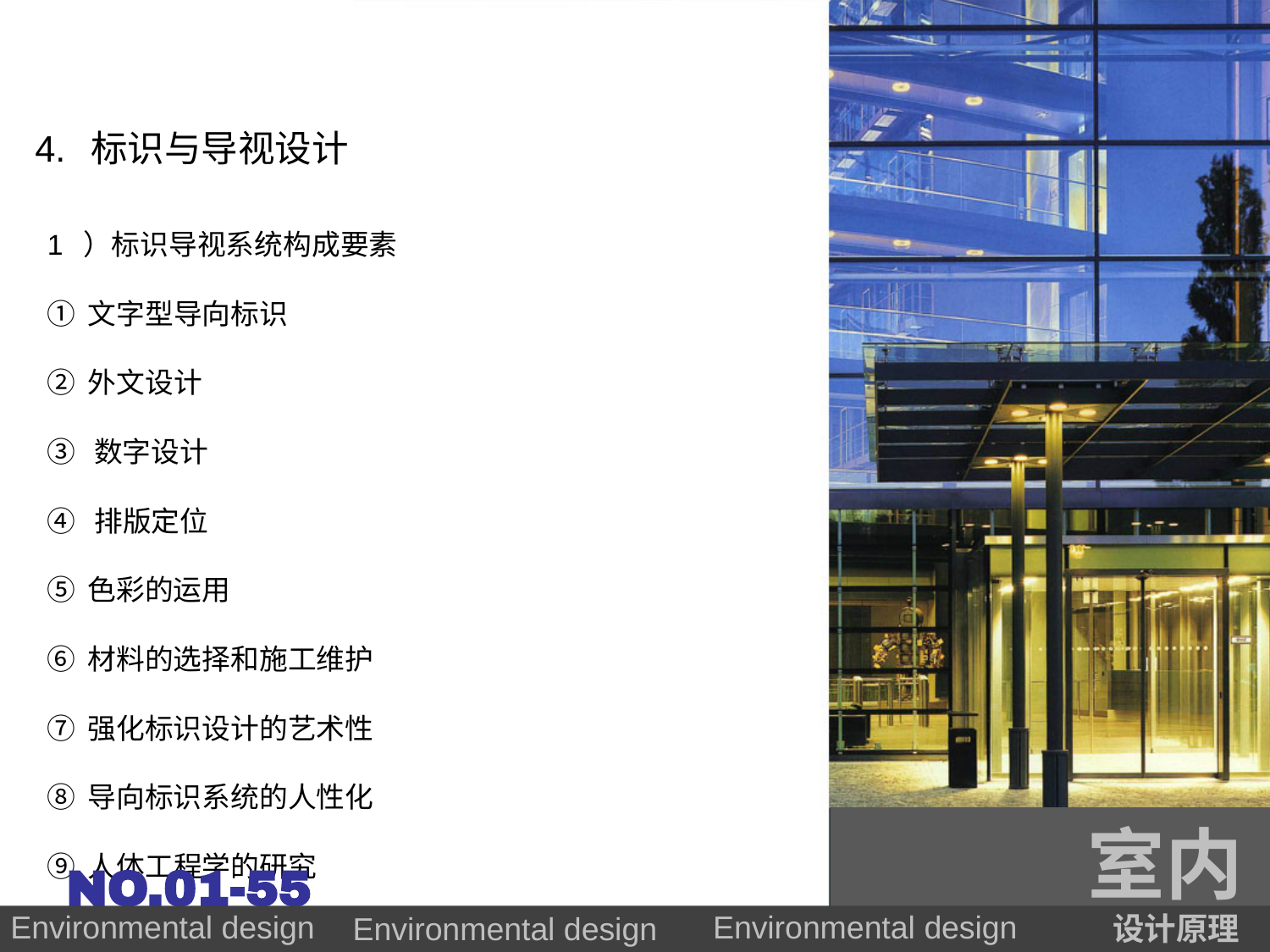

# 4. 标识与导视设计
1 ）标识导视系统构成要素
①文字型导向标识
②外文设计
③ 数字设计
④ 排版定位
⑤色彩的运用
⑥材料的选择和施工维护
⑦强化标识设计的艺术性
⑧导向标识系统的人性化
⑨人体工程学的研究

室内

NO.01-55
设计原理
Environmental design
Environmental design
Environmental design